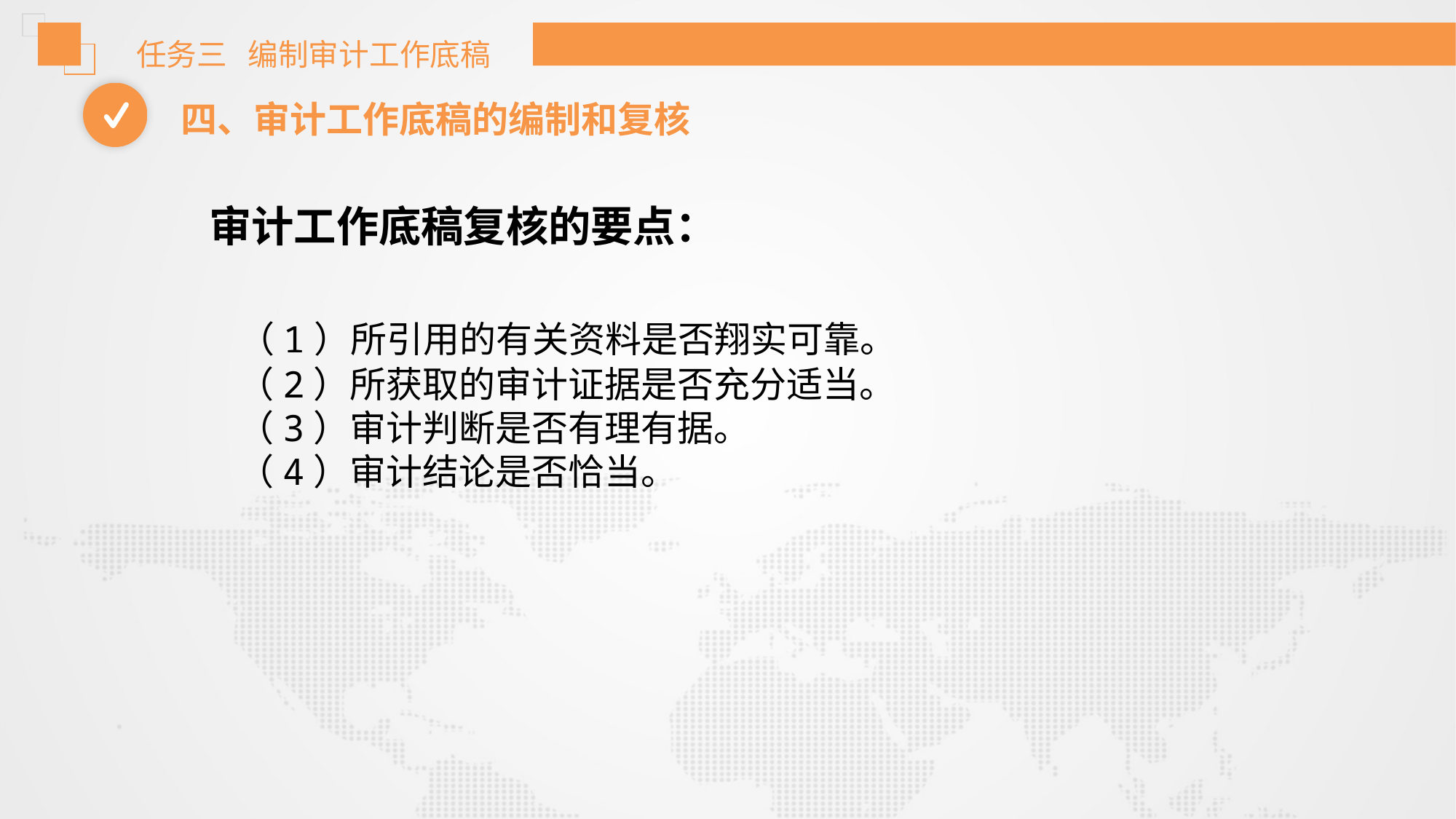

任务三   编制审计工作底稿

四、审计工作底稿的编制和复核

  审计工作底稿复核的要点：

     （1）所引用的有关资料是否翔实可靠。
      （2）所获取的审计证据是否充分适当。
      （3）审计判断是否有理有据。
      （4）审计结论是否恰当。